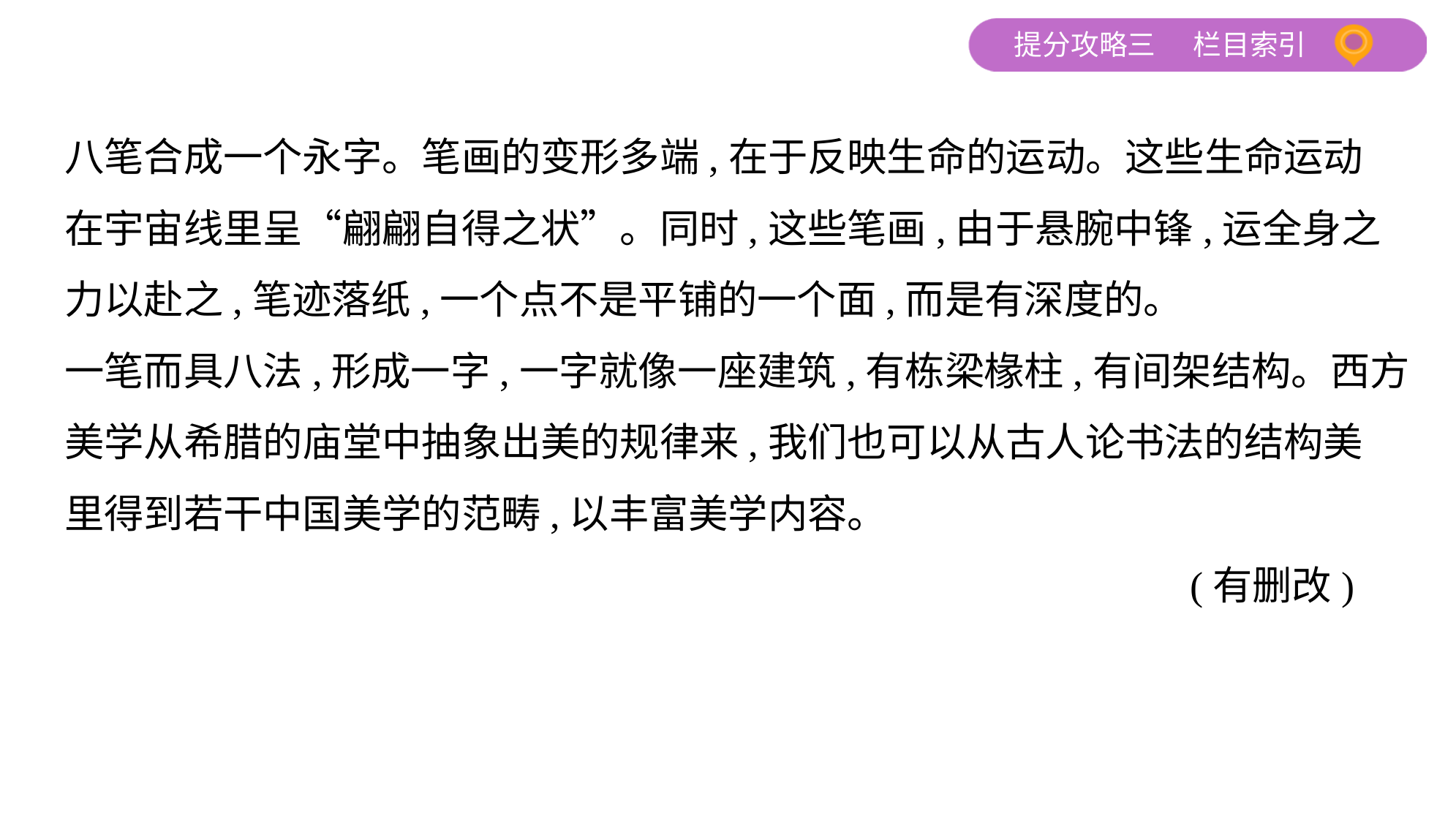

八笔合成一个永字。笔画的变形多端,在于反映生命的运动。这些生命运动
在宇宙线里呈“翩翩自得之状”。同时,这些笔画,由于悬腕中锋,运全身之
力以赴之,笔迹落纸,一个点不是平铺的一个面,而是有深度的。
一笔而具八法,形成一字,一字就像一座建筑,有栋梁椽柱,有间架结构。西方
美学从希腊的庙堂中抽象出美的规律来,我们也可以从古人论书法的结构美
里得到若干中国美学的范畴,以丰富美学内容。
                                                                                                                  (有删改)